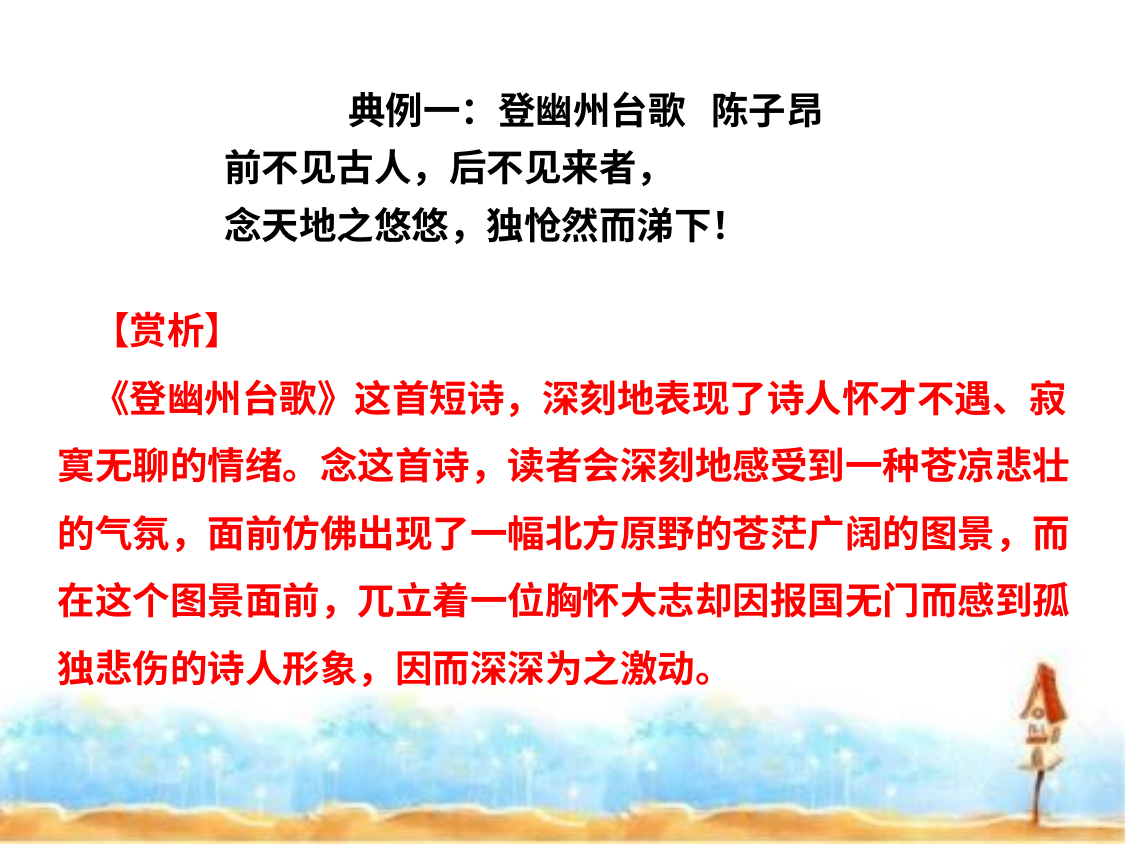

典例一：登幽州台歌   陈子昂
             前不见古人，后不见来者，
             念天地之悠悠，独怆然而涕下！
   【赏析】
   《登幽州台歌》这首短诗，深刻地表现了诗人怀才不遇、寂寞无聊的情绪。念这首诗，读者会深刻地感受到一种苍凉悲壮的气氛，面前仿佛出现了一幅北方原野的苍茫广阔的图景，而在这个图景面前，兀立着一位胸怀大志却因报国无门而感到孤独悲伤的诗人形象，因而深深为之激动。